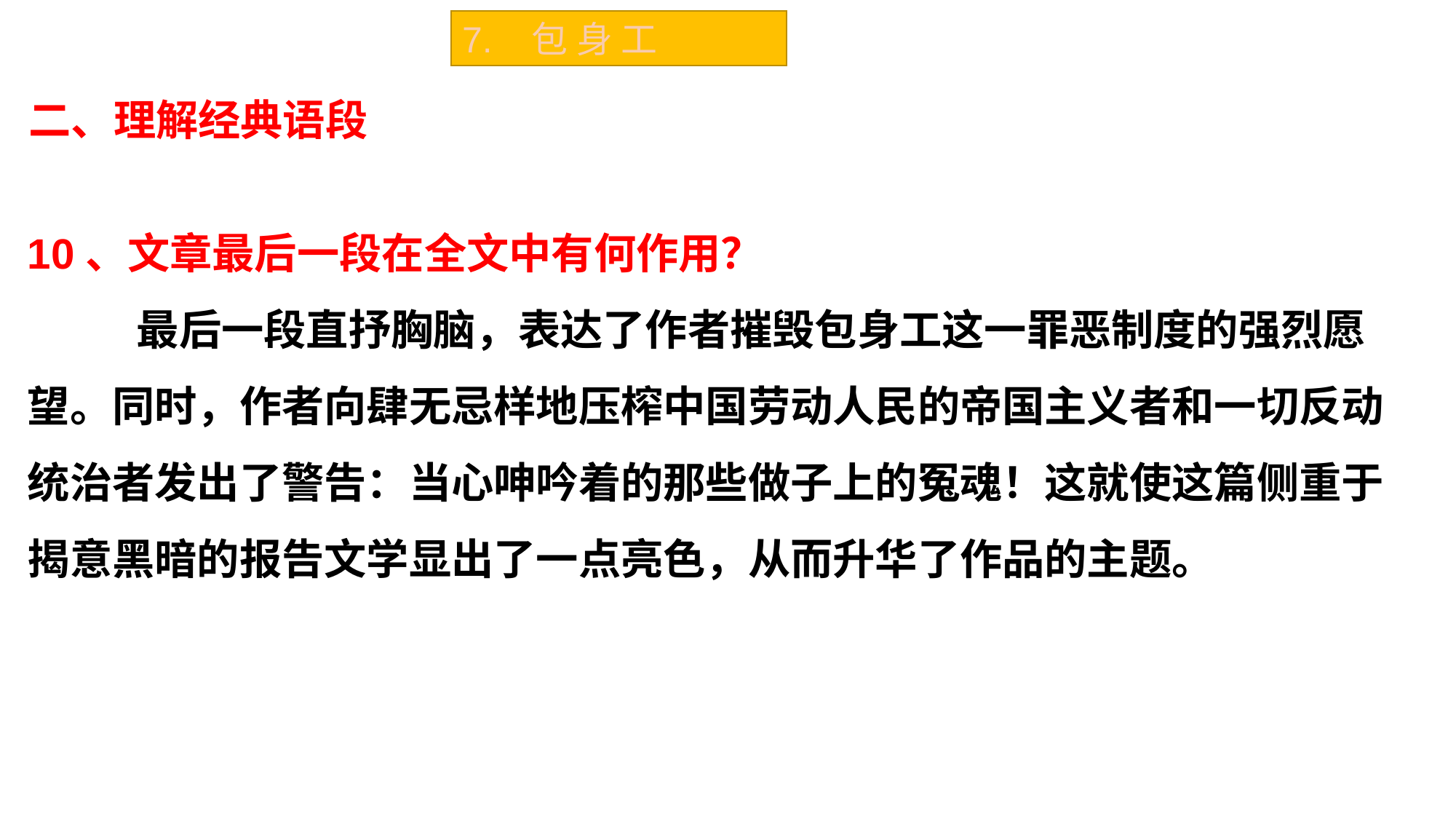

7.   包 身 工
二、理解经典语段
10、文章最后一段在全文中有何作用？
	最后一段直抒胸脑，表达了作者摧毁包身工这一罪恶制度的强烈愿望。同时，作者向肆无忌样地压榨中国劳动人民的帝国主义者和一切反动统治者发出了警告：当心呻吟着的那些做子上的冤魂！这就使这篇侧重于揭意黑暗的报告文学显出了一点亮色，从而升华了作品的主题。